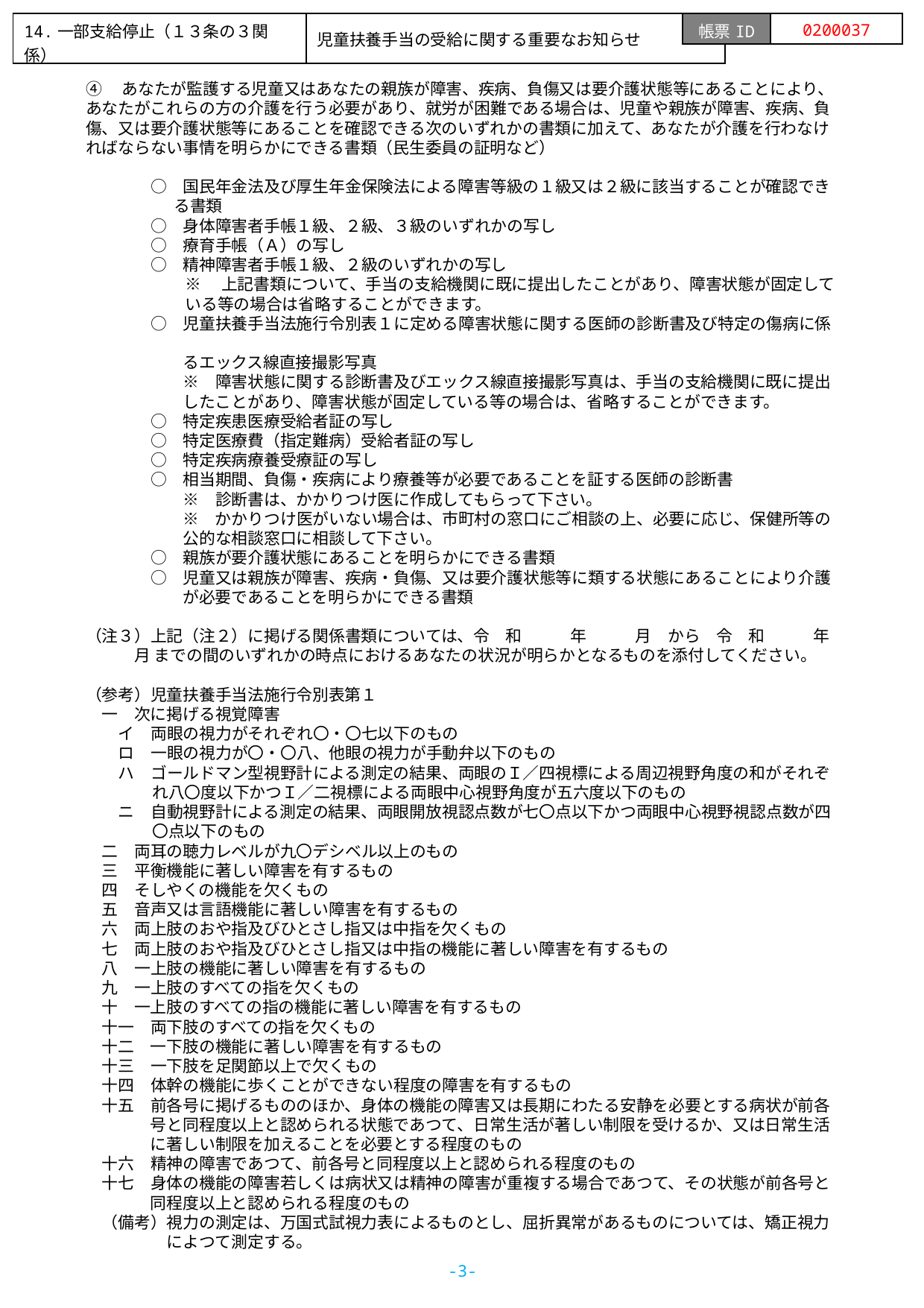

| 帳票ID | 0200037 |
| --- | --- |
| 14.一部支給停止（１３条の３関係） | 児童扶養手当の受給に関する重要なお知らせ |
| --- | --- |
④　あなたが監護する児童又はあなたの親族が障害、疾病、負傷又は要介護状態等にあることにより、あなたがこれらの方の介護を行う必要があり、就労が困難である場合は、児童や親族が障害、疾病、負傷、又は要介護状態等にあることを確認できる次のいずれかの書類に加えて、あなたが介護を行わなければならない事情を明らかにできる書類（民生委員の証明など）

　　　　○　国民年金法及び厚生年金保険法による障害等級の１級又は２級に該当することが確認でき
　　　　　  る書類
　　　　○　身体障害者手帳１級、２級、３級のいずれかの写し
　　　　○　療育手帳（Ａ）の写し
　　　　○　精神障害者手帳１級、２級のいずれかの写し
	※　上記書類について、手当の支給機関に既に提出したことがあり、障害状態が固定して
	いる等の場合は省略することができます。
　　　　○　児童扶養手当法施行令別表１に定める障害状態に関する医師の診断書及び特定の傷病に係
　　　　　　るエックス線直接撮影写真
　　　　　　※　障害状態に関する診断書及びエックス線直接撮影写真は、手当の支給機関に既に提出
　　　　　　したことがあり、障害状態が固定している等の場合は、省略することができます。
　　　　○　特定疾患医療受給者証の写し
　　　　○　特定医療費（指定難病）受給者証の写し
　　　　○　特定疾病療養受療証の写し
　　　　○　相当期間、負傷・疾病により療養等が必要であることを証する医師の診断書
　　　　　　※　診断書は、かかりつけ医に作成してもらって下さい。
　　　　　　※　かかりつけ医がいない場合は、市町村の窓口にご相談の上、必要に応じ、保健所等の
　　　　　　公的な相談窓口に相談して下さい。
　　　　○　親族が要介護状態にあることを明らかにできる書類
　　　　○　児童又は親族が障害、疾病・負傷、又は要介護状態等に類する状態にあることにより介護
　　　　　　が必要であることを明らかにできる書類

（注３）上記（注２）に掲げる関係書類については、令　和　　　年　　　月　から　令　和　　　年　　　月 までの間のいずれかの時点におけるあなたの状況が明らかとなるものを添付してください。

（参考）児童扶養手当法施行令別表第１
　一　次に掲げる視覚障害
	イ　両眼の視力がそれぞれ〇・〇七以下のもの
	ロ　一眼の視力が〇・〇八、他眼の視力が手動弁以下のもの
	ハ　ゴールドマン型視野計による測定の結果、両眼のＩ／四視標による周辺視野角度の和がそれぞ		れ八〇度以下かつＩ／二視標による両眼中心視野角度が五六度以下のもの
	ニ　自動視野計による測定の結果、両眼開放視認点数が七〇点以下かつ両眼中心視野視認点数が四		〇点以下のもの
　二　両耳の聴力レベルが九〇デシベル以上のもの
　三　平衡機能に著しい障害を有するもの
　四　そしやくの機能を欠くもの
　五　音声又は言語機能に著しい障害を有するもの
　六　両上肢のおや指及びひとさし指又は中指を欠くもの
　七　両上肢のおや指及びひとさし指又は中指の機能に著しい障害を有するもの
　八　一上肢の機能に著しい障害を有するもの
　九　一上肢のすべての指を欠くもの
　十　一上肢のすべての指の機能に著しい障害を有するもの
　十一　両下肢のすべての指を欠くもの
　十二　一下肢の機能に著しい障害を有するもの
　十三　一下肢を足関節以上で欠くもの
　十四　体幹の機能に歩くことができない程度の障害を有するもの
　十五　前各号に掲げるもののほか、身体の機能の障害又は長期にわたる安静を必要とする病状が前各
　　　　号と同程度以上と認められる状態であつて、日常生活が著しい制限を受けるか、又は日常生活
　　　　に著しい制限を加えることを必要とする程度のもの
　十六　精神の障害であつて、前各号と同程度以上と認められる程度のもの
　十七　身体の機能の障害若しくは病状又は精神の障害が重複する場合であつて、その状態が前各号と
　　　　同程度以上と認められる程度のもの
　（備考）視力の測定は、万国式試視力表によるものとし、屈折異常があるものについては、矯正視力
　　　　　によつて測定する。
-3-